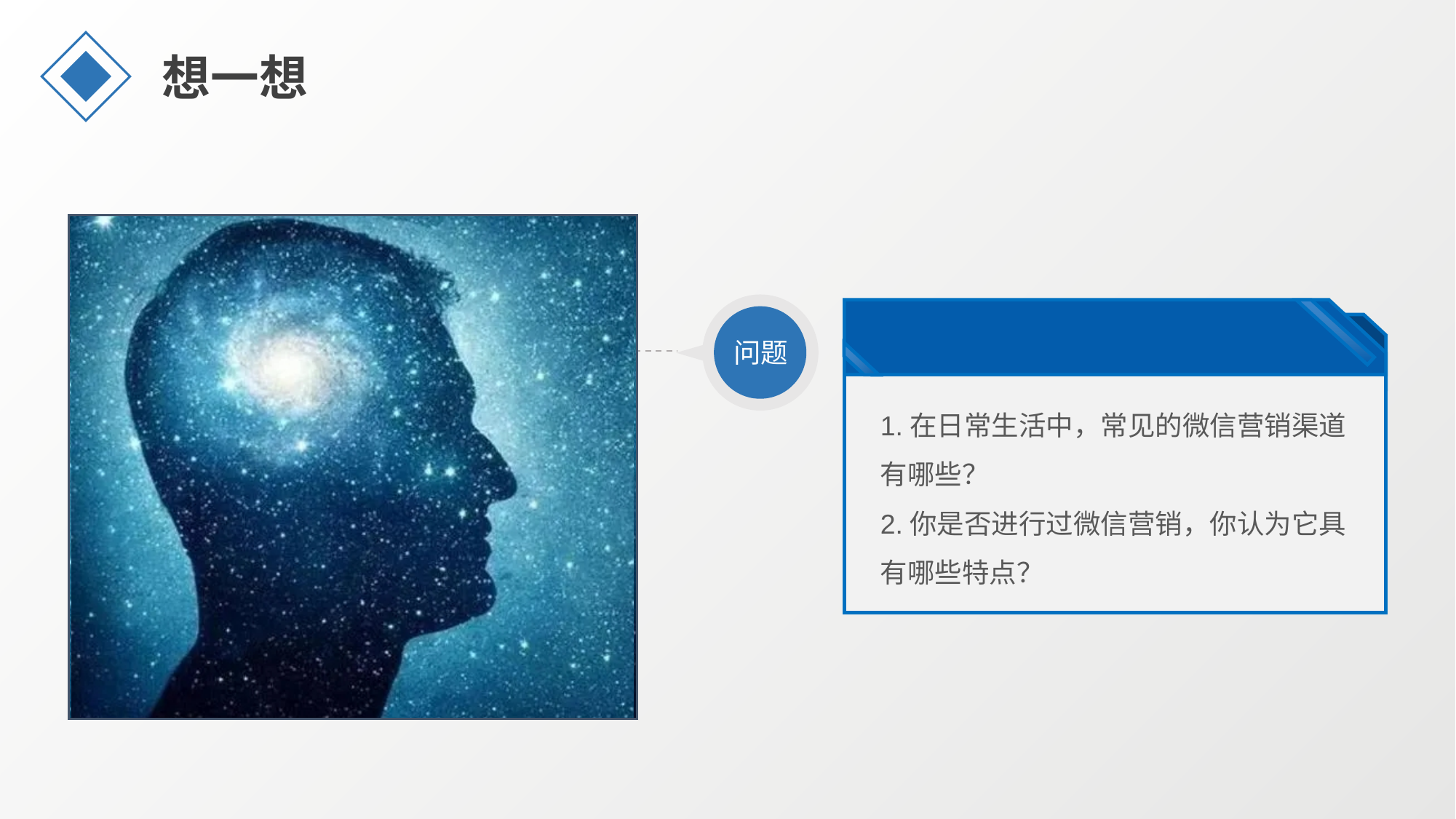

想一想

问题
1.在日常生活中，常见的微信营销渠道有哪些？
2.你是否进行过微信营销，你认为它具有哪些特点？